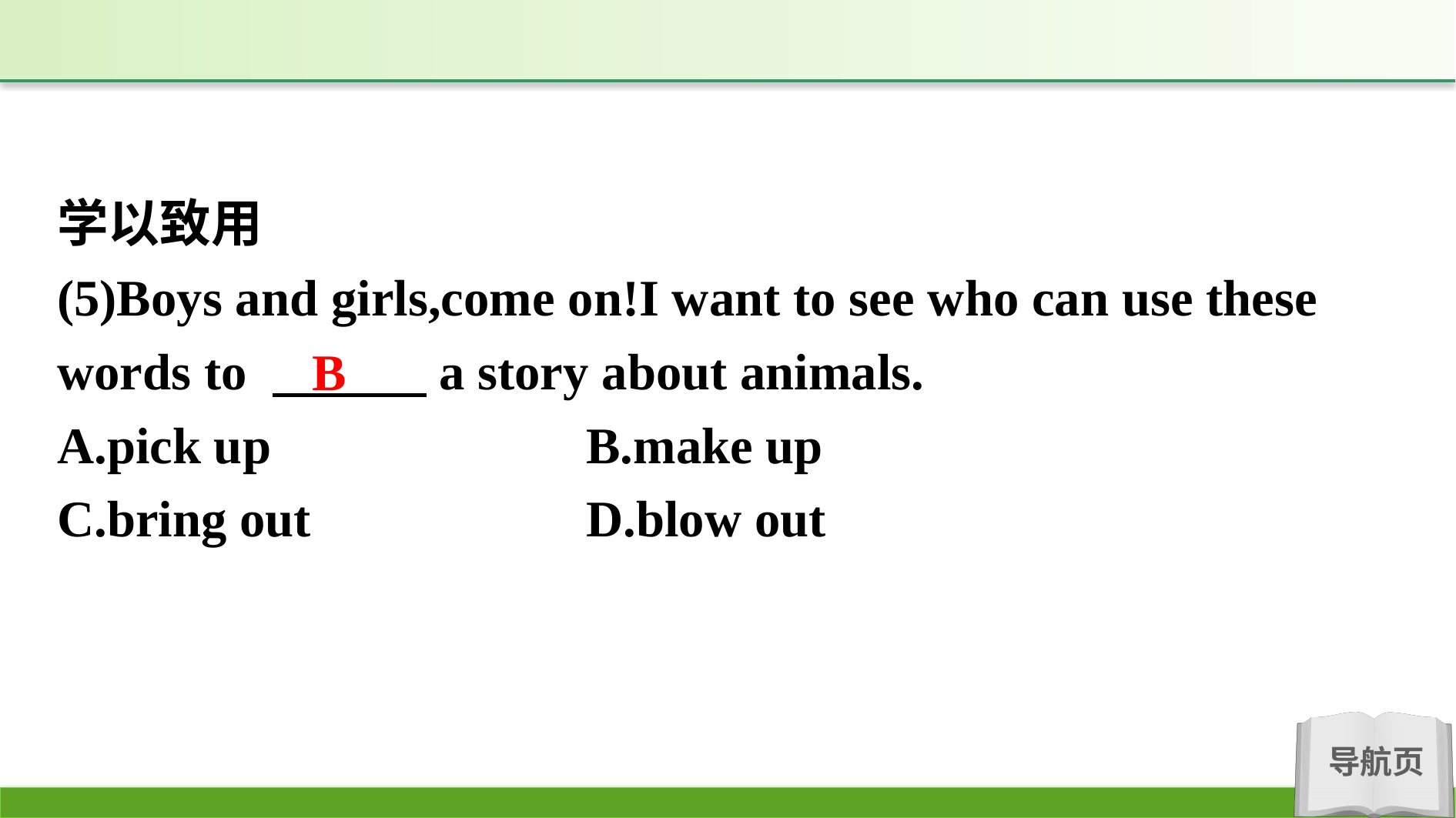

学以致用
(5)Boys and girls,come on!I want to see who can use these words to 　　　a story about animals.
A.pick up　　　　　	B.make up
C.bring out			D.blow out
B